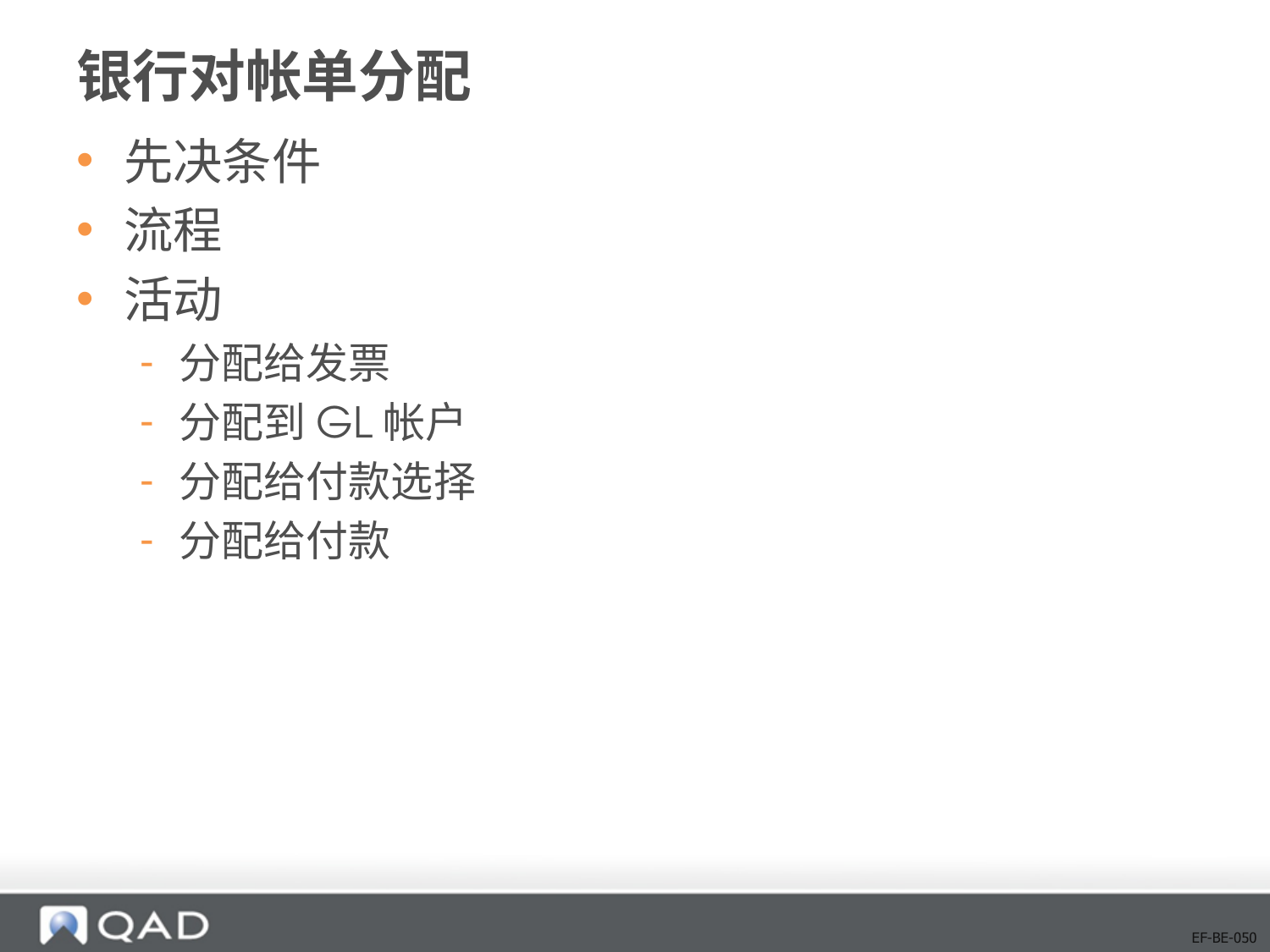

# 银行对帐单分配
先决条件
流程
活动
分配给发票
分配到GL帐户
分配给付款选择
分配给付款
EF-BE-050